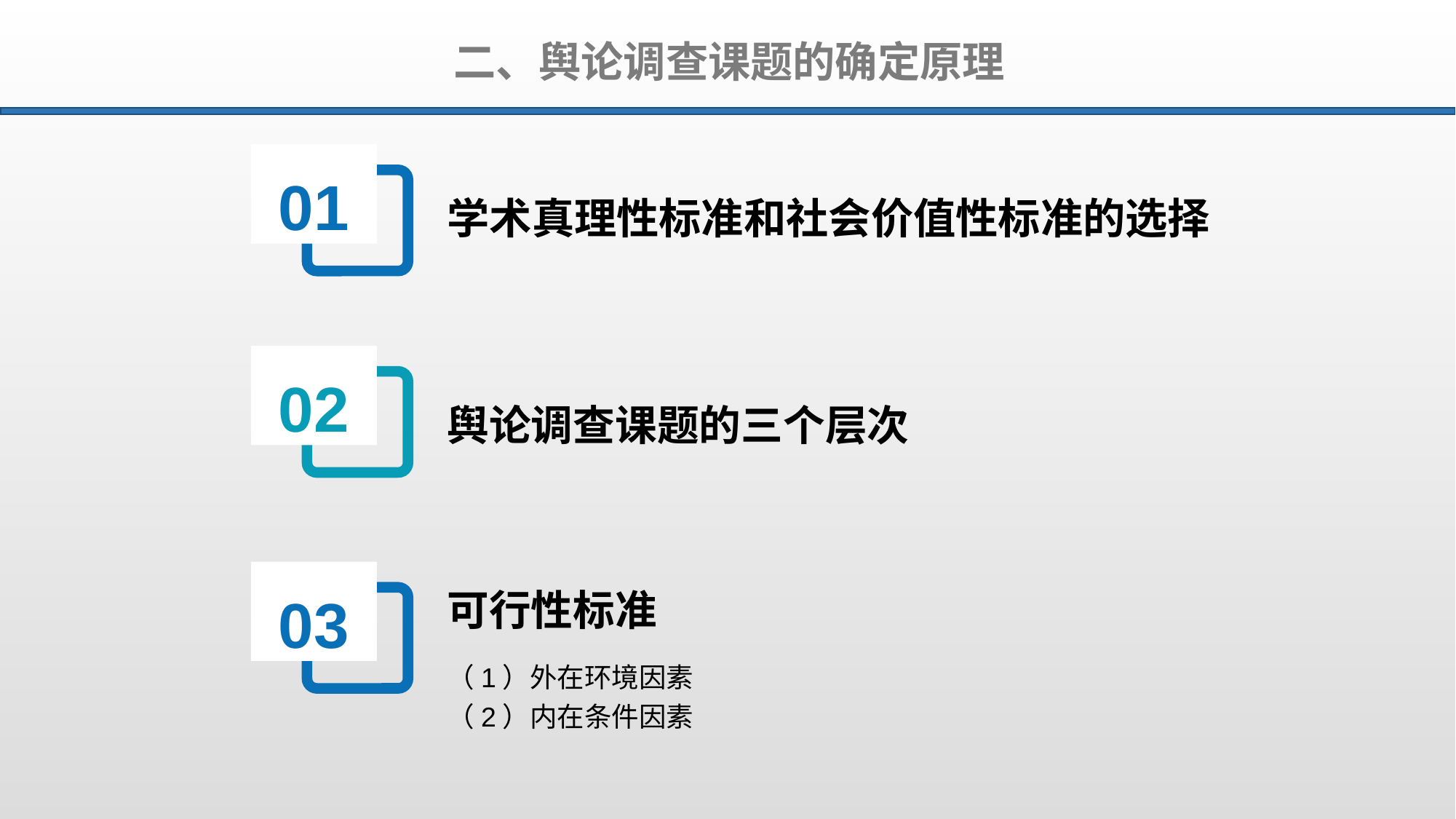

二、舆论调查课题的确定原理

01

学术真理性标准和社会价值性标准的选择
02

舆论调查课题的三个层次
03
可行性标准

（1）外在环境因素
（2）内在条件因素